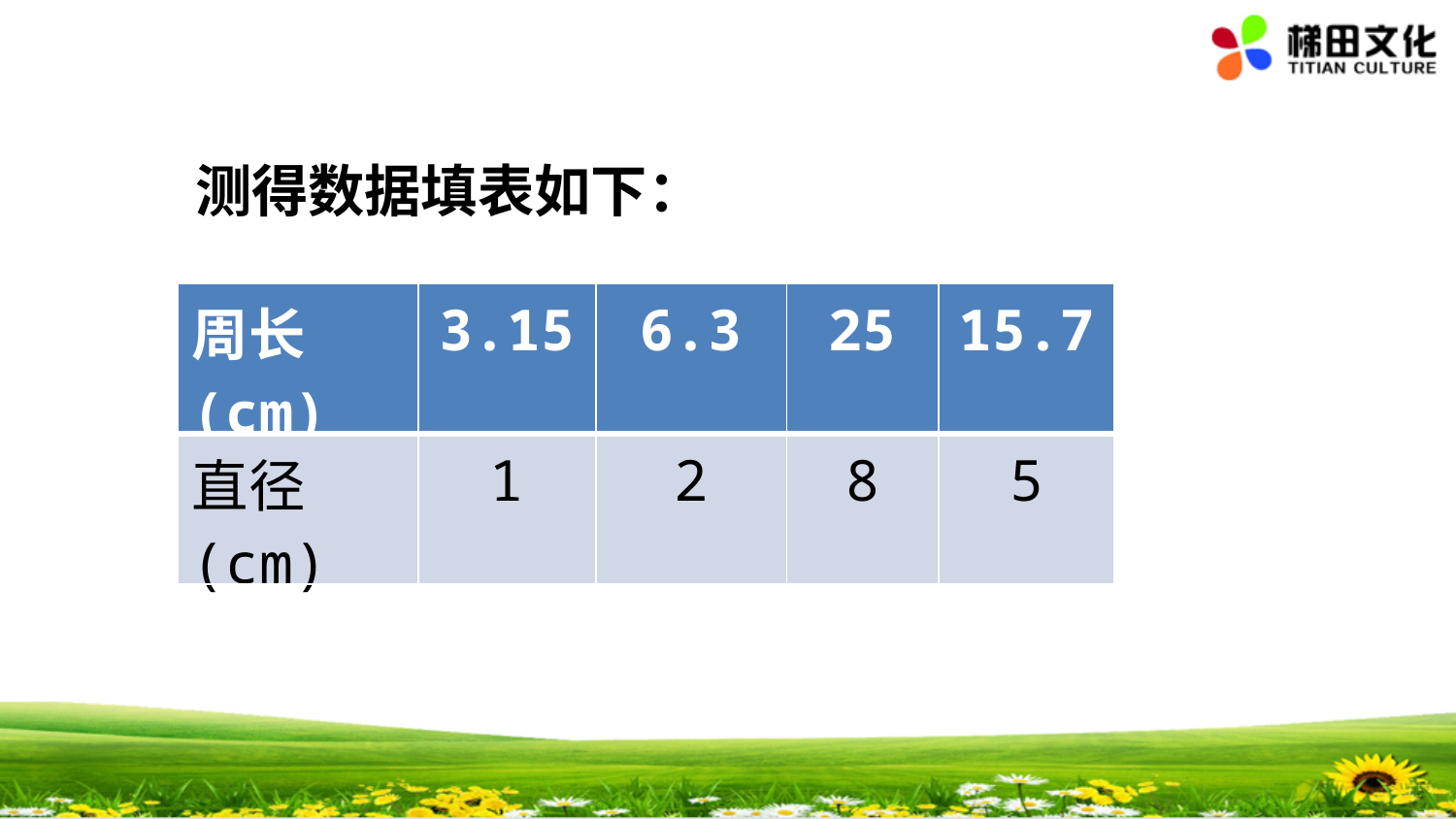

测得数据填表如下：
| 周长(cm) | 3.15 | 6.3 | 25 | 15.7 |
| --- | --- | --- | --- | --- |
| 直径(cm) | 1 | 2 | 8 | 5 |